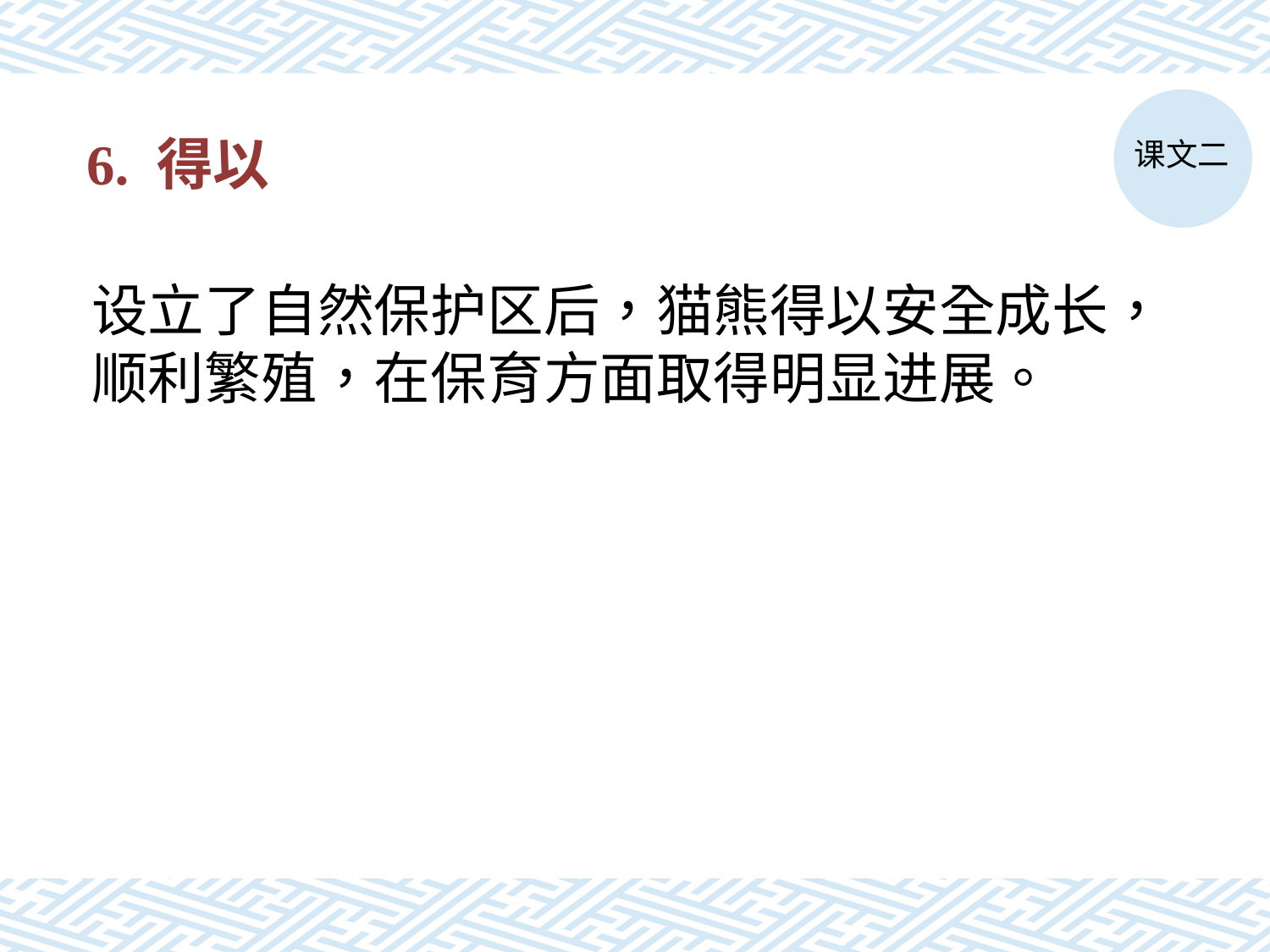

课文二
# 6. 得以
设立了自然保护区后，猫熊得以安全成长，顺利繁殖，在保育方面取得明显进展。